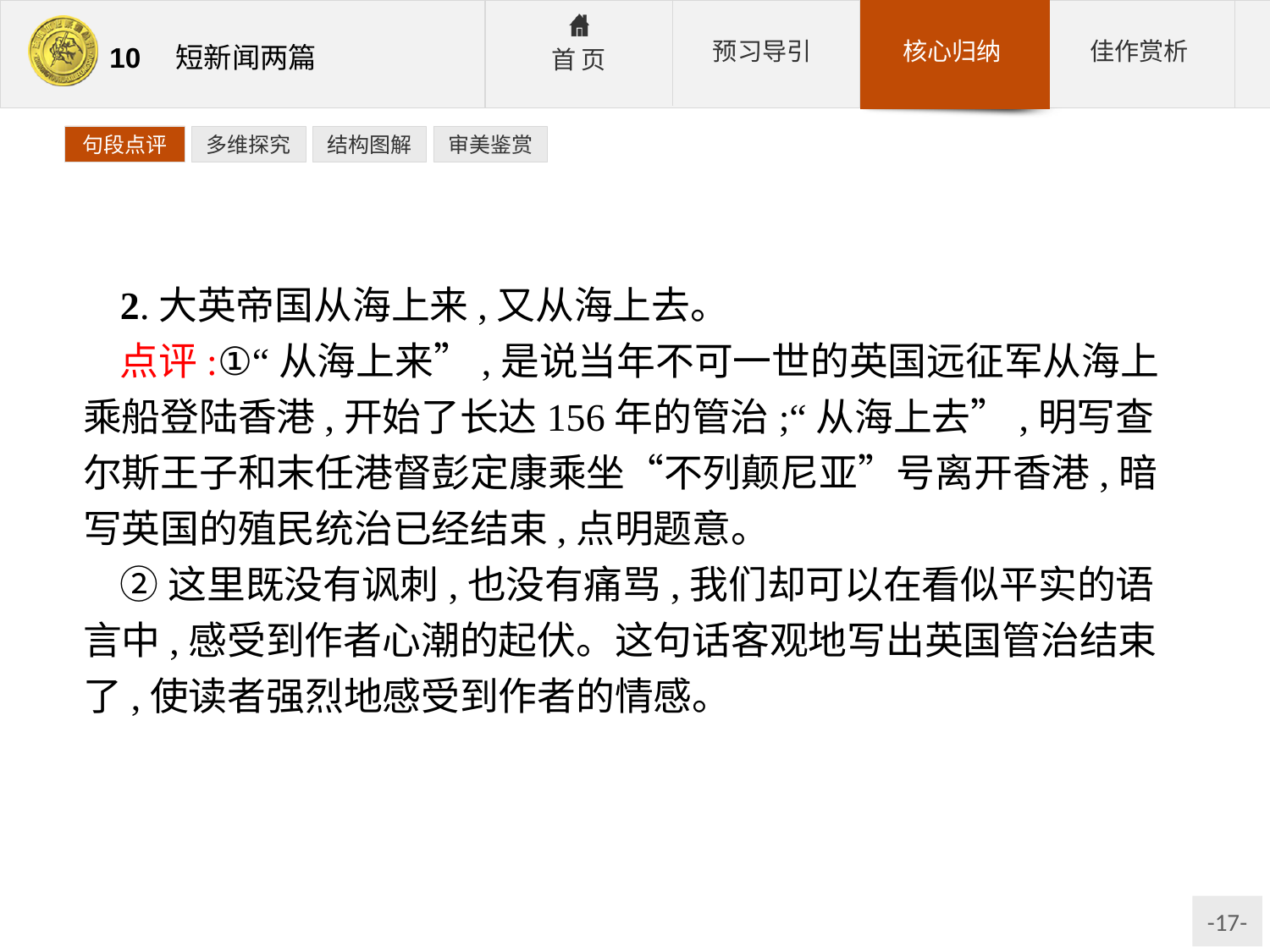

句段点评
多维探究
结构图解
审美鉴赏
2.大英帝国从海上来,又从海上去。
点评:①“从海上来”,是说当年不可一世的英国远征军从海上乘船登陆香港,开始了长达156年的管治;“从海上去”,明写查尔斯王子和末任港督彭定康乘坐“不列颠尼亚”号离开香港,暗写英国的殖民统治已经结束,点明题意。
②这里既没有讽刺,也没有痛骂,我们却可以在看似平实的语言中,感受到作者心潮的起伏。这句话客观地写出英国管治结束了,使读者强烈地感受到作者的情感。